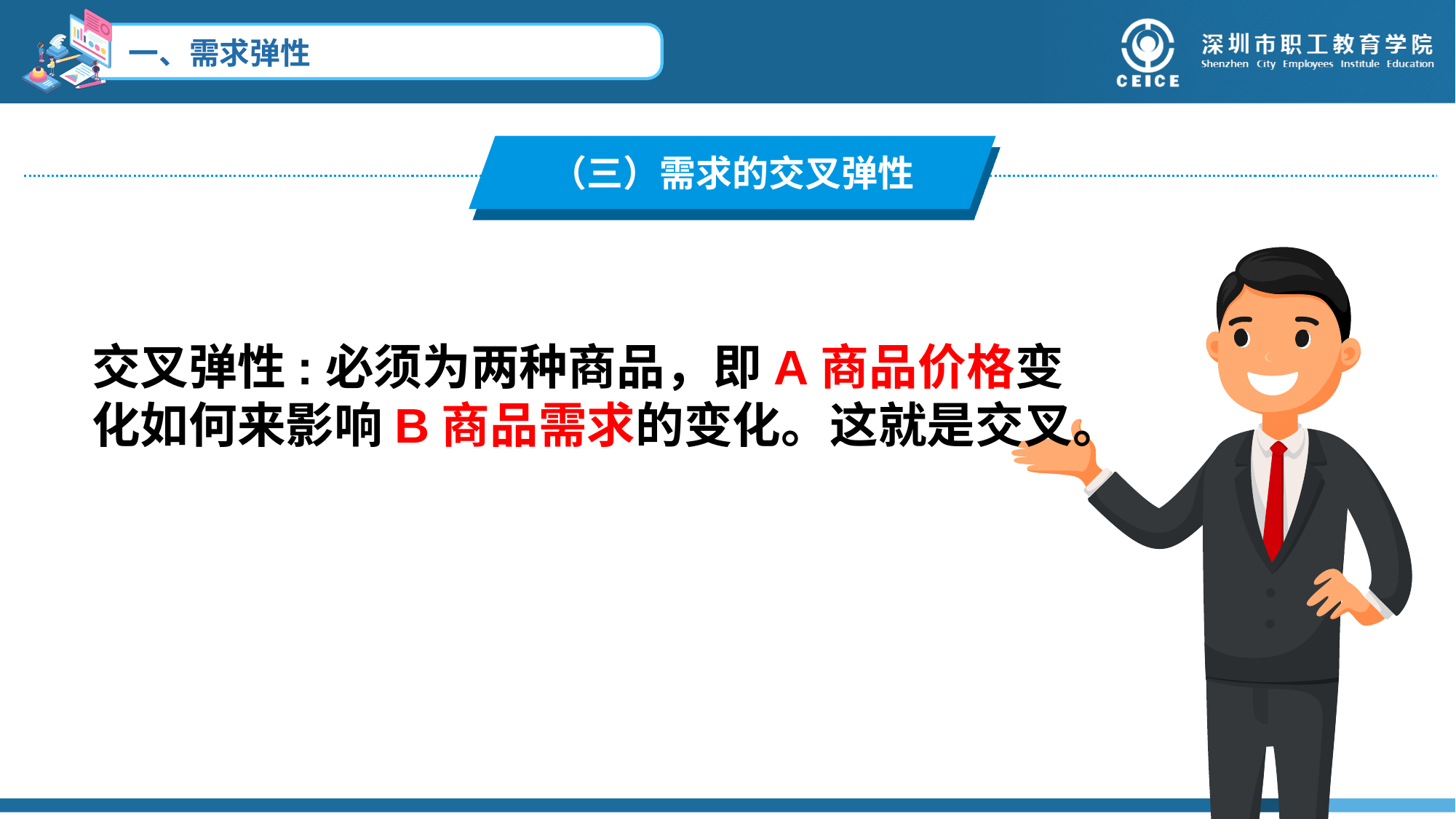

（三）需求的交叉弹性

交叉弹性:必须为两种商品，即A商品价格变化如何来影响B商品需求的变化。这就是交叉。